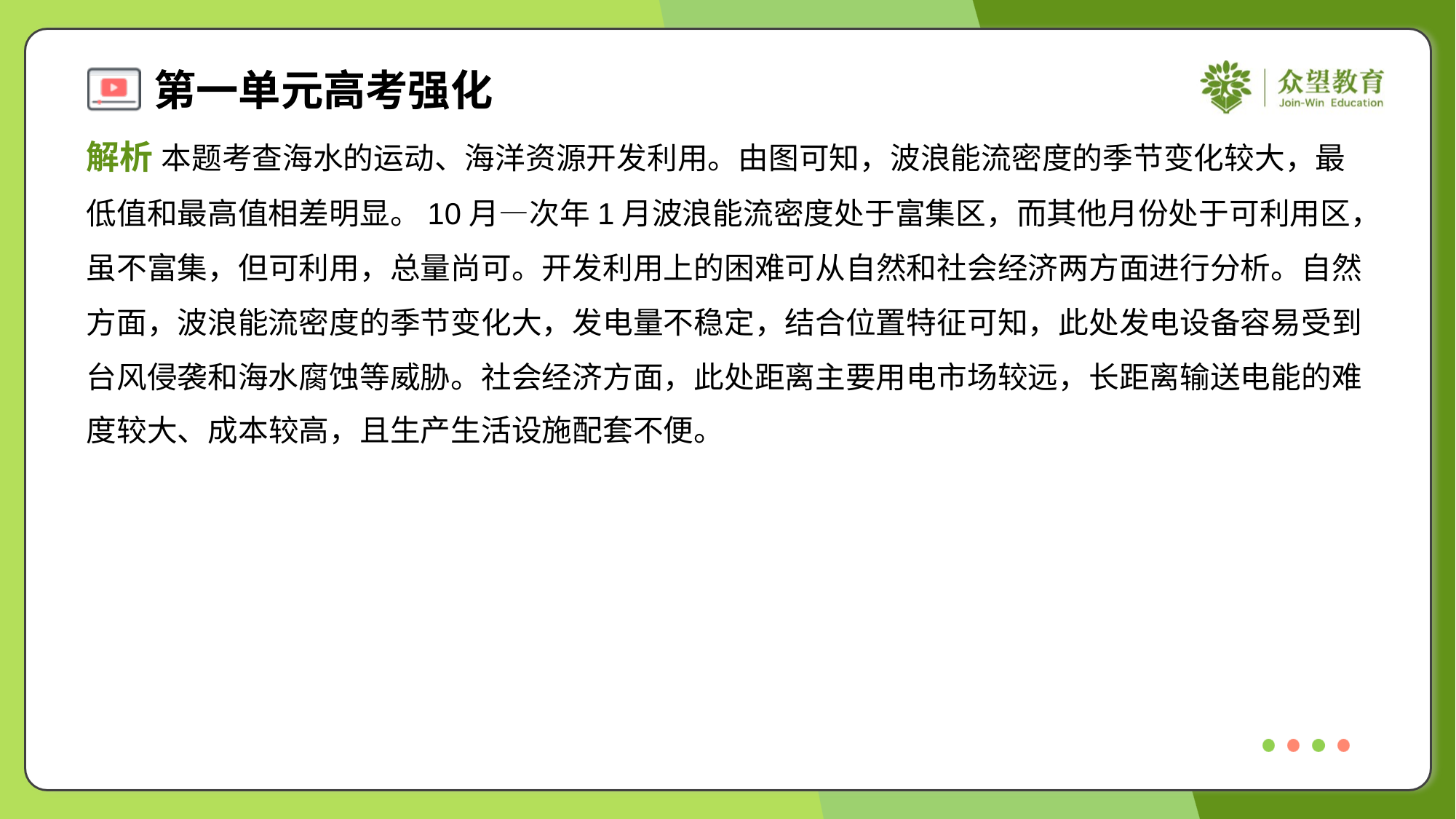

解析 本题考查海水的运动、海洋资源开发利用。由图可知，波浪能流密度的季节变化较大，最
低值和最高值相差明显。10月—次年1月波浪能流密度处于富集区，而其他月份处于可利用区，
虽不富集，但可利用，总量尚可。开发利用上的困难可从自然和社会经济两方面进行分析。自然
方面，波浪能流密度的季节变化大，发电量不稳定，结合位置特征可知，此处发电设备容易受到
台风侵袭和海水腐蚀等威胁。社会经济方面，此处距离主要用电市场较远，长距离输送电能的难
度较大、成本较高，且生产生活设施配套不便。